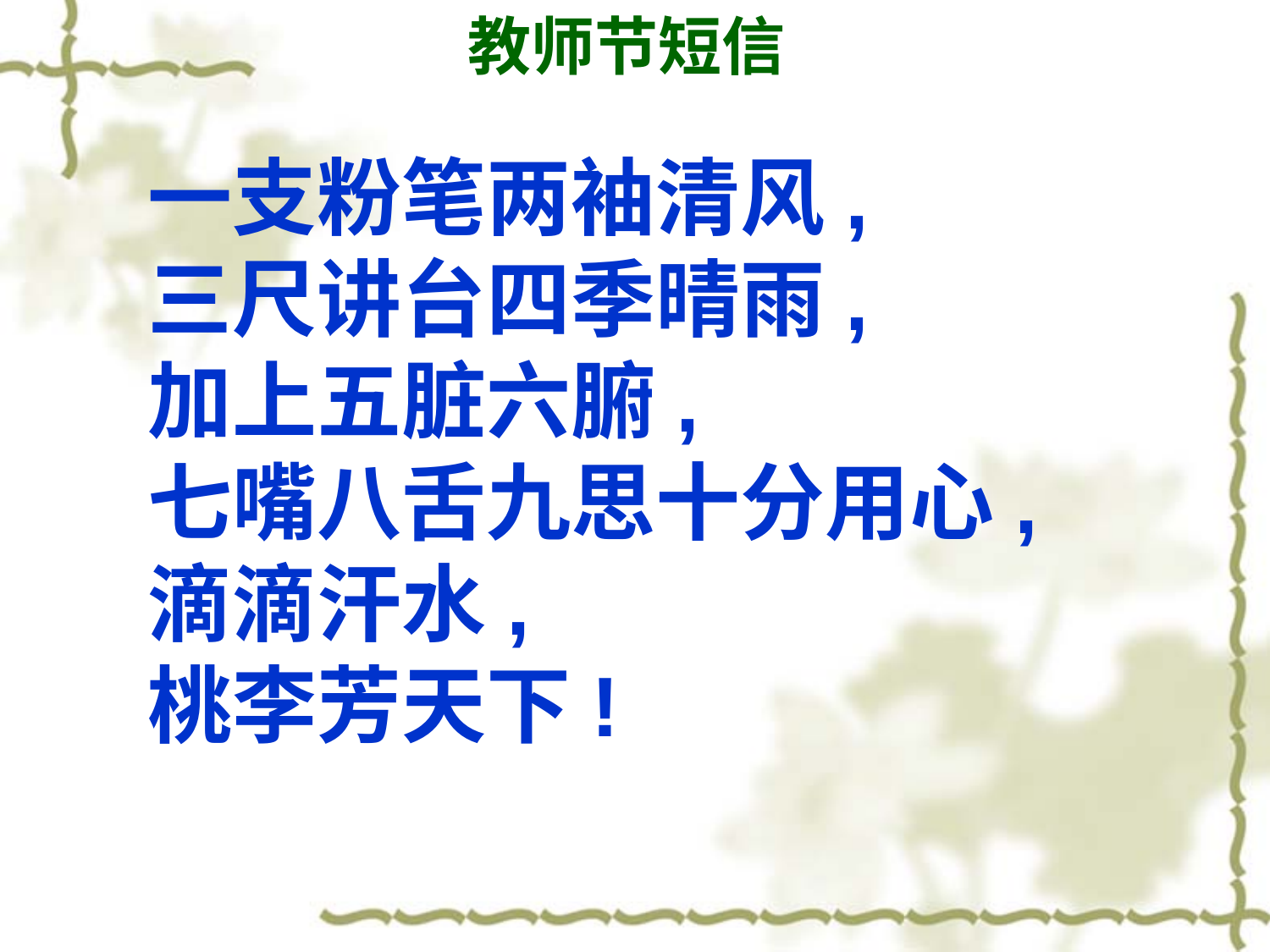

教师节短信
一支粉笔两袖清风,
三尺讲台四季晴雨,
加上五脏六腑,
七嘴八舌九思十分用心,
滴滴汗水,
桃李芳天下!
87